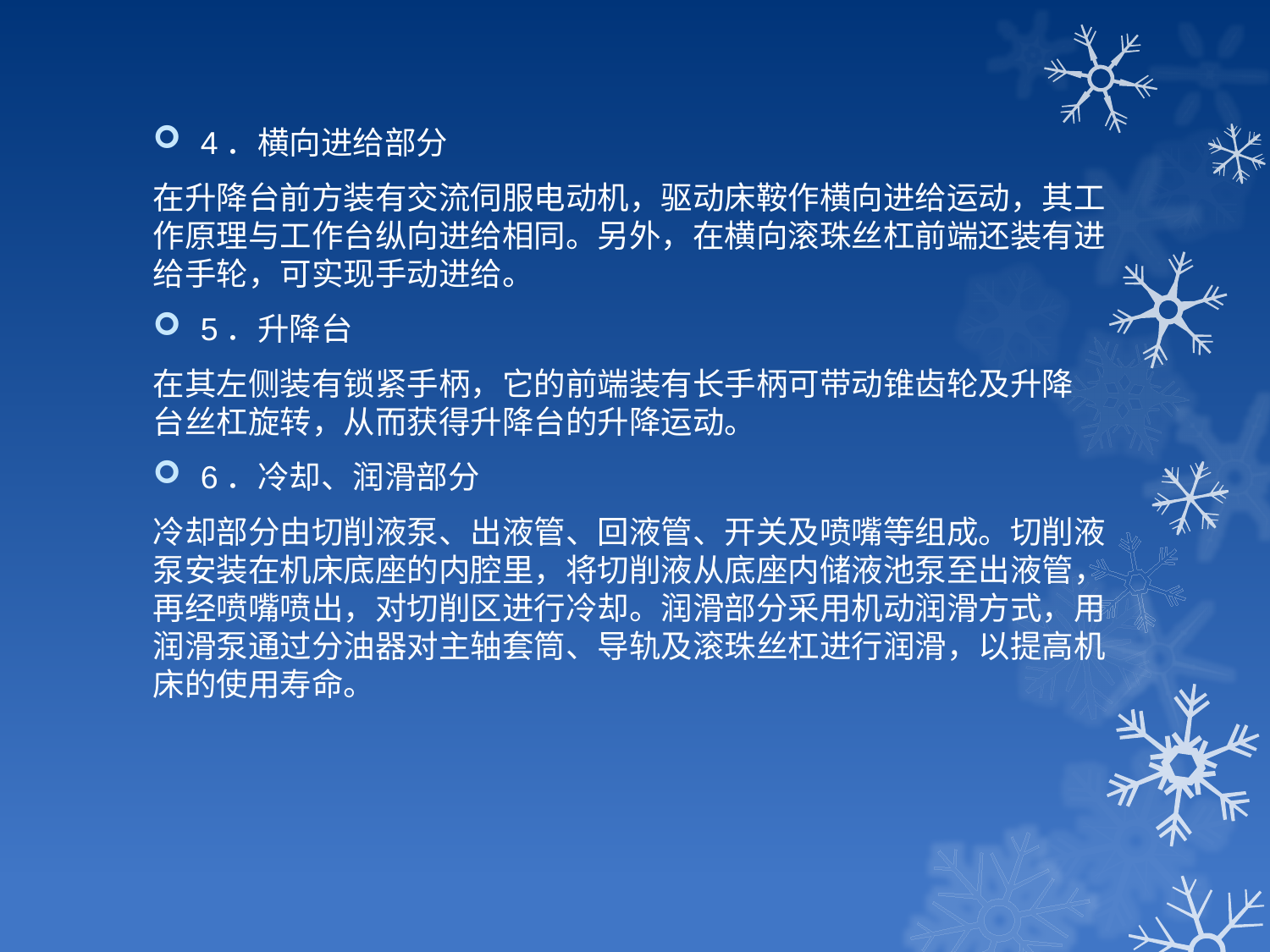

4．横向进给部分
在升降台前方装有交流伺服电动机，驱动床鞍作横向进给运动，其工作原理与工作台纵向进给相同。另外，在横向滚珠丝杠前端还装有进给手轮，可实现手动进给。
5．升降台
在其左侧装有锁紧手柄，它的前端装有长手柄可带动锥齿轮及升降      台丝杠旋转，从而获得升降台的升降运动。
6．冷却、润滑部分
冷却部分由切削液泵、出液管、回液管、开关及喷嘴等组成。切削液泵安装在机床底座的内腔里，将切削液从底座内储液池泵至出液管，再经喷嘴喷出，对切削区进行冷却。润滑部分采用机动润滑方式，用润滑泵通过分油器对主轴套筒、导轨及滚珠丝杠进行润滑，以提高机床的使用寿命。